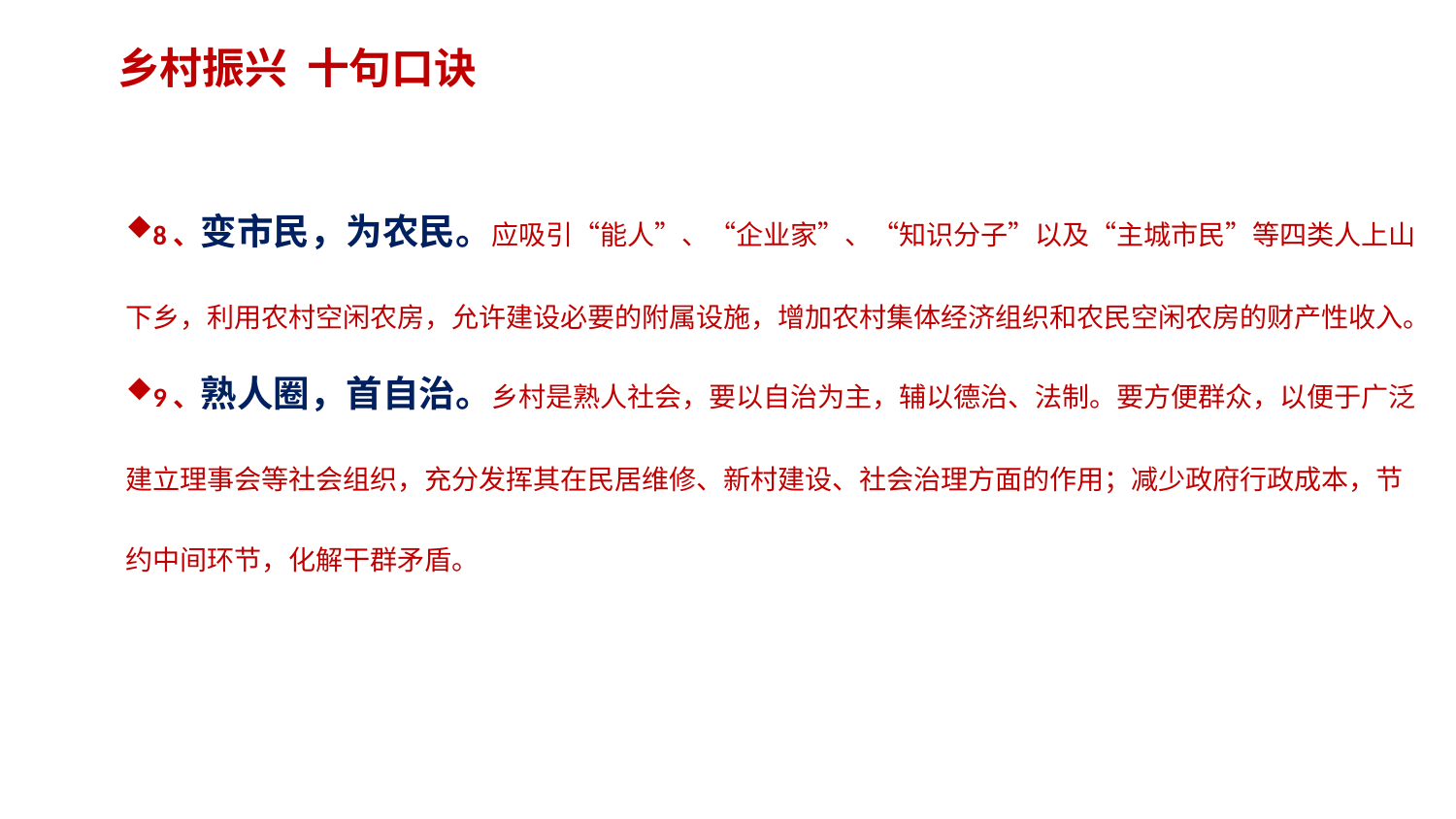

乡村振兴  十句口诀
8、变市民，为农民。应吸引“能人”、“企业家”、“知识分子”以及“主城市民”等四类人上山下乡，利用农村空闲农房，允许建设必要的附属设施，增加农村集体经济组织和农民空闲农房的财产性收入。
9、熟人圈，首自治。乡村是熟人社会，要以自治为主，辅以德治、法制。要方便群众，以便于广泛建立理事会等社会组织，充分发挥其在民居维修、新村建设、社会治理方面的作用；减少政府行政成本，节约中间环节，化解干群矛盾。